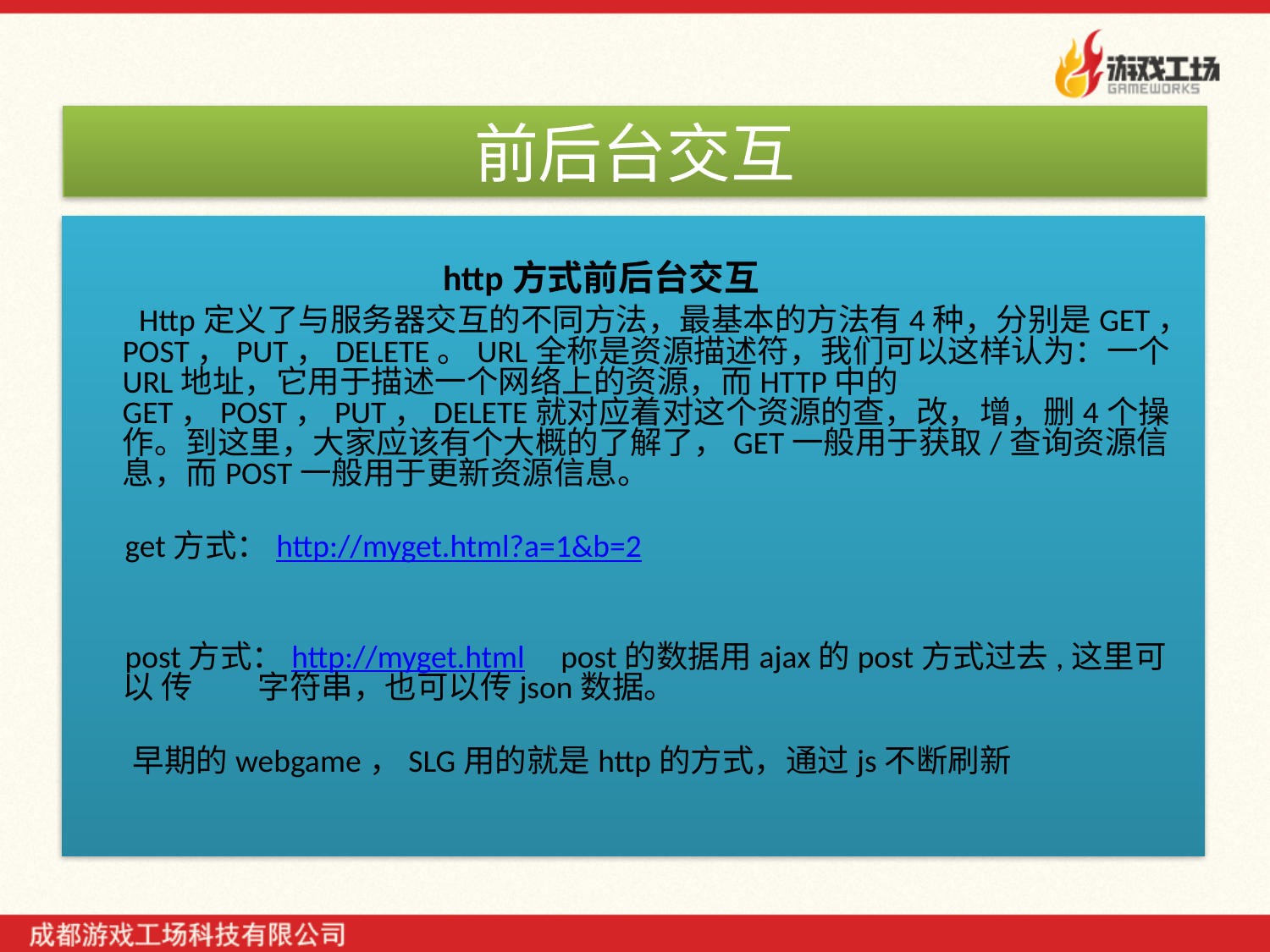

# 前后台交互

                                                          http方式前后台交互
        Http定义了与服务器交互的不同方法，最基本的方法有4种，分别是GET，POST，PUT，DELETE。URL全称是资源描述符，我们可以这样认为：一个URL地址，它用于描述一个网络上的资源，而HTTP中的GET，POST，PUT，DELETE就对应着对这个资源的查，改，增，删4个操作。到这里，大家应该有个大概的了解了，GET一般用于获取/查询资源信息，而POST一般用于更新资源信息。

       get方式：http://myget.html?a=1&b=2

       post方式：http://myget.html     post的数据用ajax的post方式过去,这里可以 传         字符串，也可以传json数据。

       早期的webgame，SLG用的就是http的方式，通过js不断刷新

9